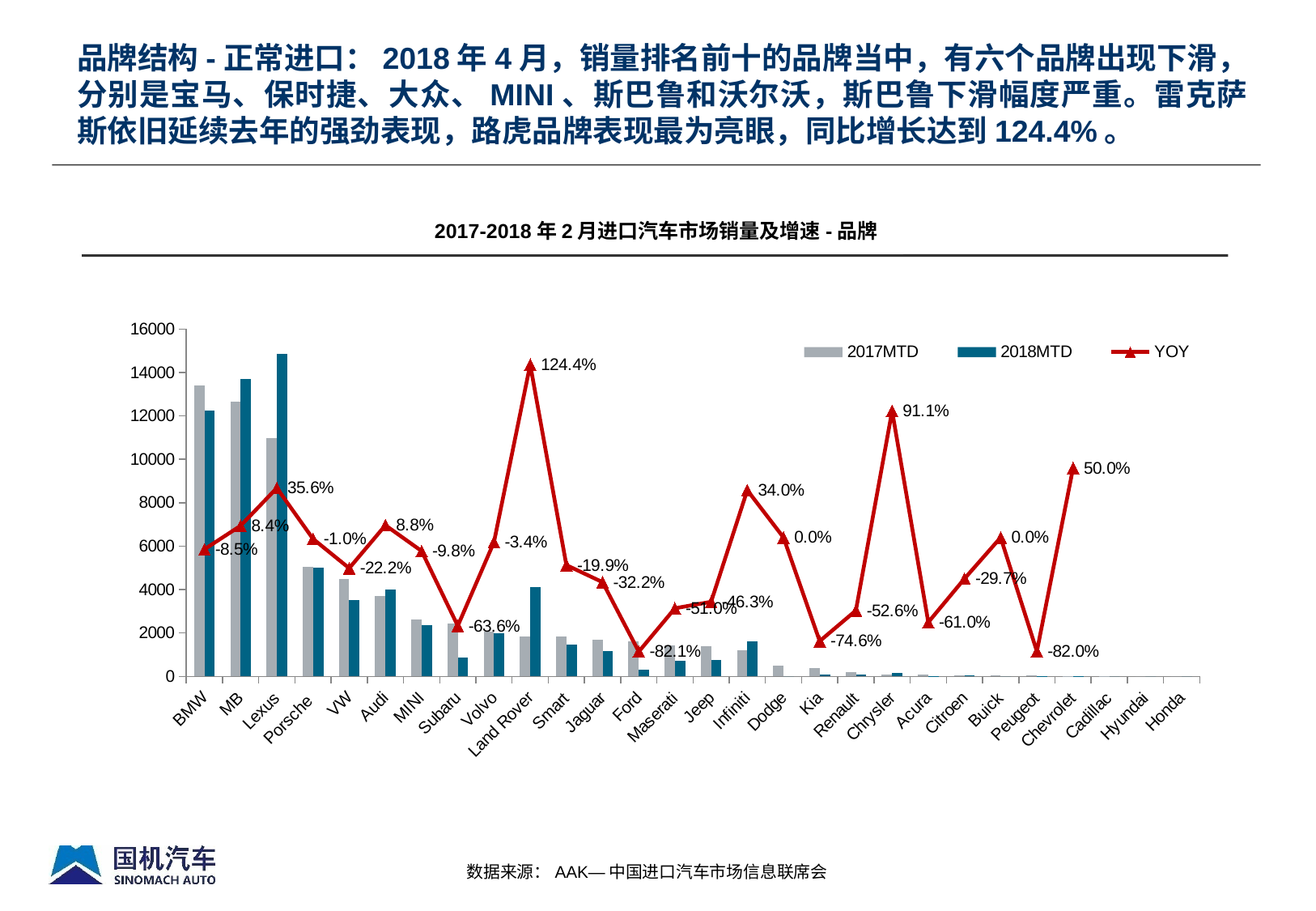

品牌结构-正常进口：2018年4月，销量排名前十的品牌当中，有六个品牌出现下滑，分别是宝马、保时捷、大众、MINI、斯巴鲁和沃尔沃，斯巴鲁下滑幅度严重。雷克萨斯依旧延续去年的强劲表现，路虎品牌表现最为亮眼，同比增长达到124.4%。
2017-2018年2月进口汽车市场销量及增速-品牌

### Chart

| Category | 2017MTD | 2018MTD | YOY |
|---|---|---|---|
| BMW | 13400.0 | 12257.0 | -0.08529850746268657 |
| MB | 12651.0 | 13718.0 | 0.08434115880167574 |
| Lexus | 10963.0 | 14864.0 | 0.3558332573200768 |
| Porsche  | 5050.0 | 5000.0 | -0.009900990099010003 |
| VW | 4504.0 | 3506.0 | -0.22158081705150967 |
| Audi | 3687.0 | 4011.0 | 0.0878763222131815 |
| MINI | 2635.0 | 2377.0 | -0.09791271347248562 |
| Subaru | 2424.0 | 882.0 | -0.6361386138613897 |
| Volvo | 2049.0 | 1980.0 | -0.03367496339677892 |
| Land Rover | 1829.0 | 4105.0 | 1.244395844723894 |
| Smart | 1822.0 | 1459.0 | -0.19923161361141603 |
| Jaguar | 1696.0 | 1150.0 | -0.32193396226415344 |
| Ford | 1630.0 | 291.0 | -0.8214723926380368 |
| Maserati | 1440.0 | 706.0 | -0.5097222222222222 |
| Jeep | 1402.0 | 753.0 | -0.4629101283880173 |
| Infiniti | 1211.0 | 1623.0 | 0.34021469859620146 |
| Dodge | 502.0 | 0.0 | 0.0 |
| Kia | 402.0 | 102.0 | -0.7462686567164186 |
| Renault | 211.0 | 100.0 | -0.5260663507108996 |
| Chrysler | 90.0 | 172.0 | 0.9111111111111111 |
| Acura | 77.0 | 30.0 | -0.6103896103896139 |
| Citroen | 64.0 | 45.0 | -0.29687500000000133 |
| Buick | 61.0 | 0.0 | 0.0 |
| Peugeot | 50.0 | 9.0 | -0.8200000000000006 |
| Chevrolet | 10.0 | 15.0 | 0.5 |
| Cadillac | 1.0 | 0.0 | None |
| Hyundai | 0.0 | 0.0 | None |
| Honda | 0.0 | 0.0 | None |
数据来源：AAK—中国进口汽车市场信息联席会